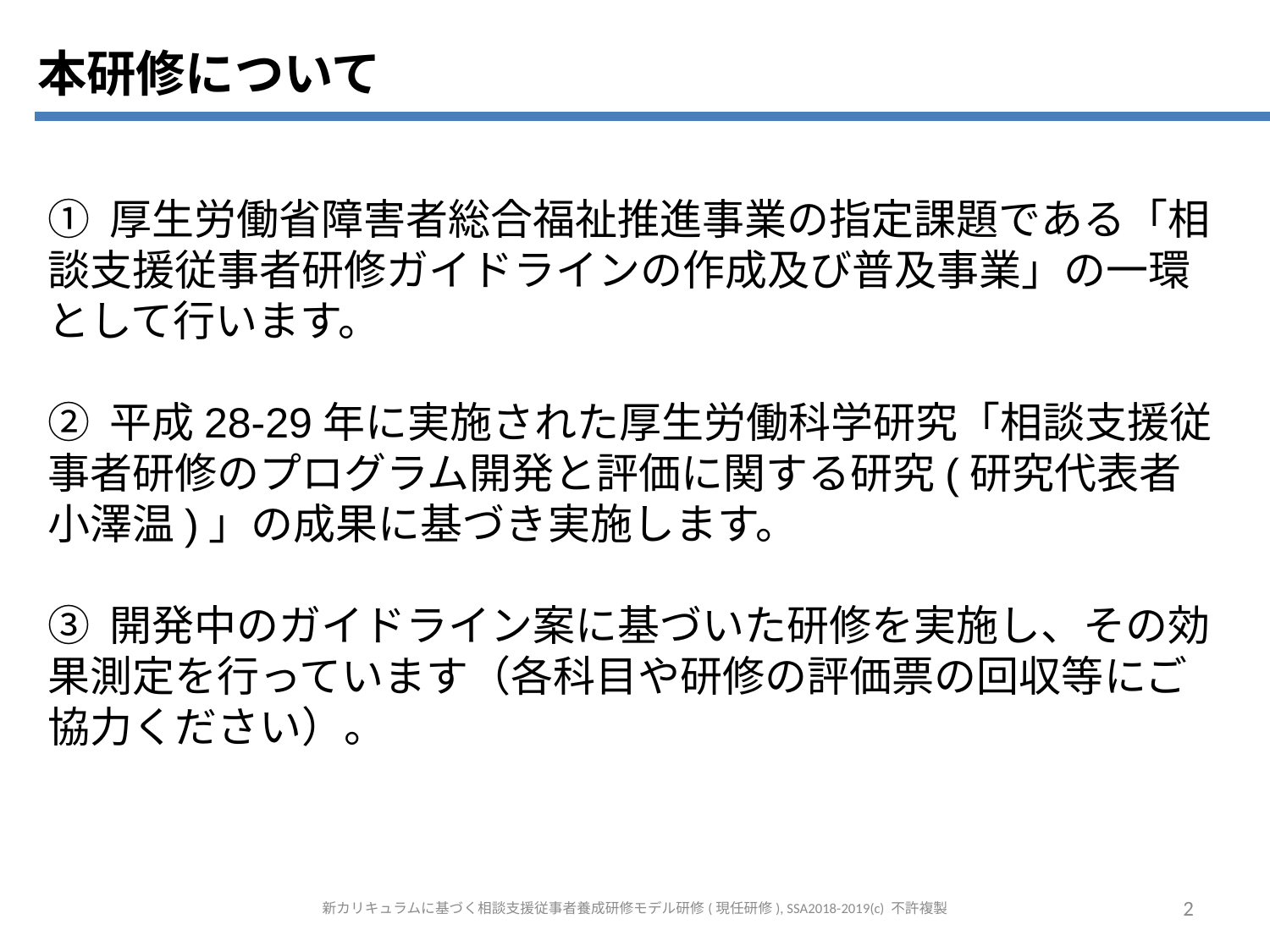

本研修について
① 厚生労働省障害者総合福祉推進事業の指定課題である「相談支援従事者研修ガイドラインの作成及び普及事業」の一環として行います。

② 平成28-29年に実施された厚生労働科学研究「相談支援従事者研修のプログラム開発と評価に関する研究(研究代表者小澤温)」の成果に基づき実施します。

③ 開発中のガイドライン案に基づいた研修を実施し、その効果測定を行っています（各科目や研修の評価票の回収等にご協力ください）。
新カリキュラムに基づく相談支援従事者養成研修モデル研修(現任研修), SSA2018-2019(c) 不許複製
2